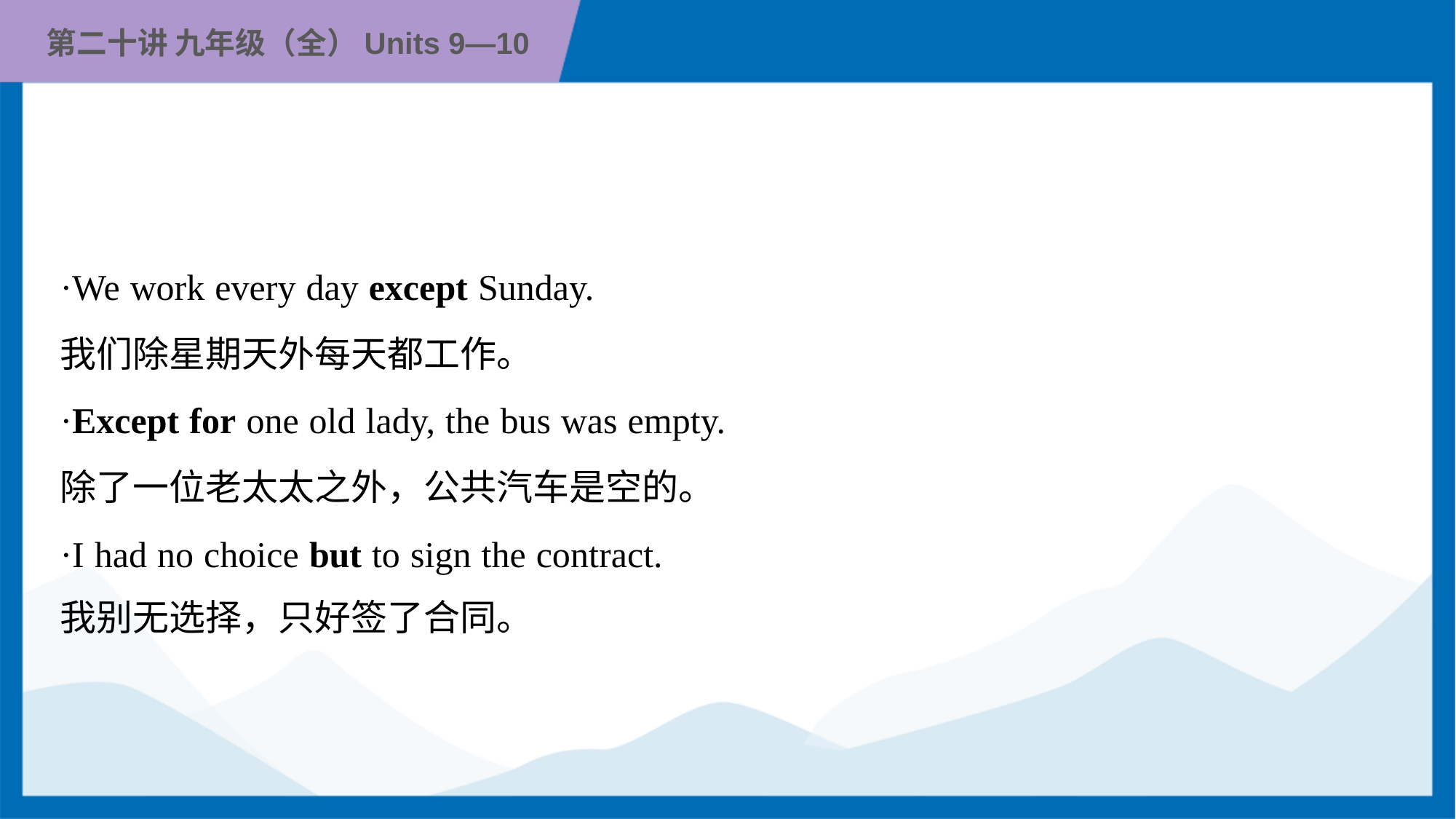

·We work every day except Sunday.
我们除星期天外每天都工作。
·Except for one old lady, the bus was empty.
除了一位老太太之外，公共汽车是空的。
·I had no choice but to sign the contract.
我别无选择，只好签了合同。